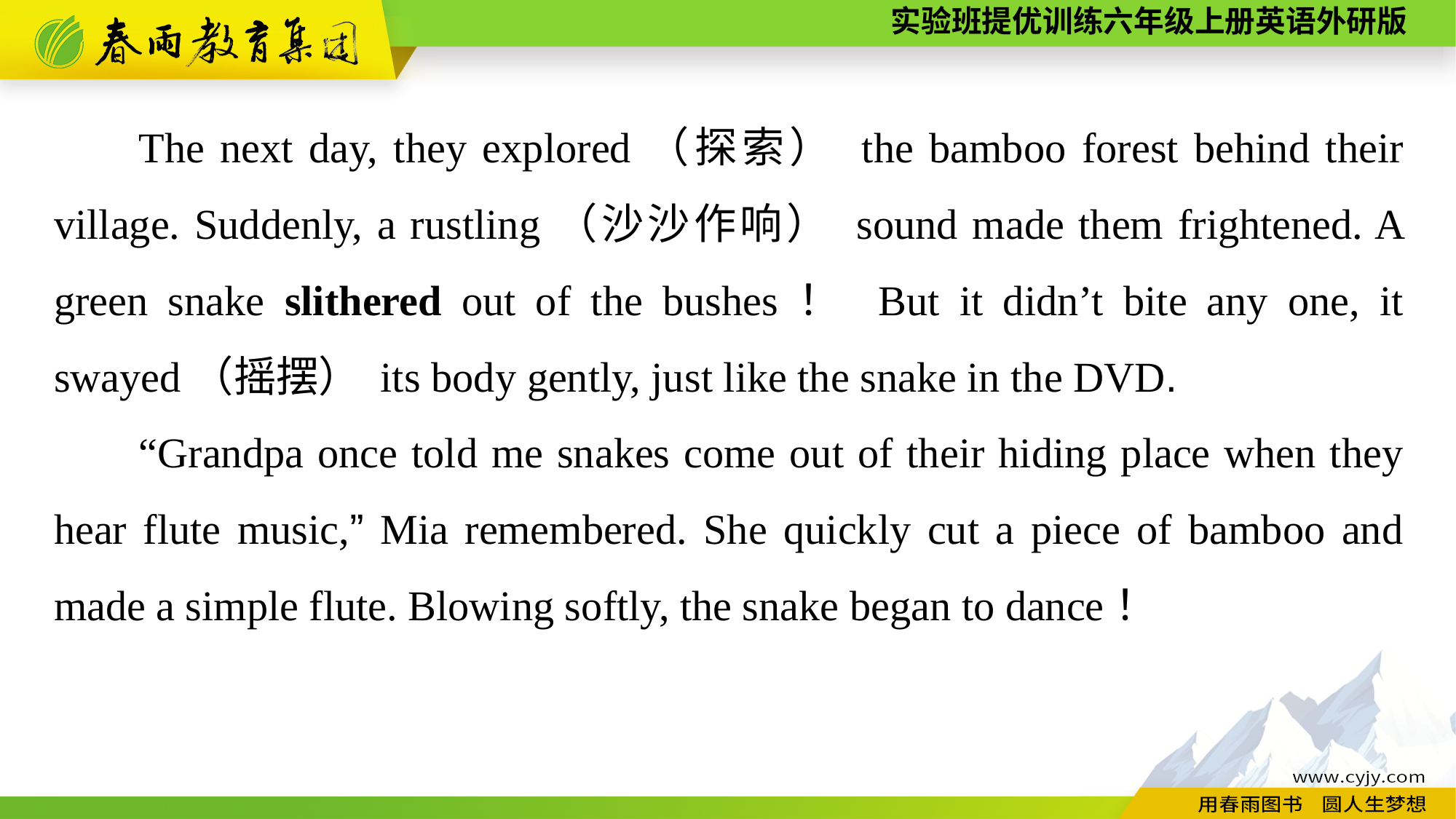

The next day, they explored（探索） the bamboo forest behind their village. Suddenly, a rustling（沙沙作响） sound made them frightened. A green snake slithered out of the bushes！ But it didn’t bite any one, it swayed（摇摆） its body gently, just like the snake in the DVD.
“Grandpa once told me snakes come out of their hiding place when they hear flute music,” Mia remembered. She quickly cut a piece of bamboo and made a simple flute. Blowing softly, the snake began to dance！